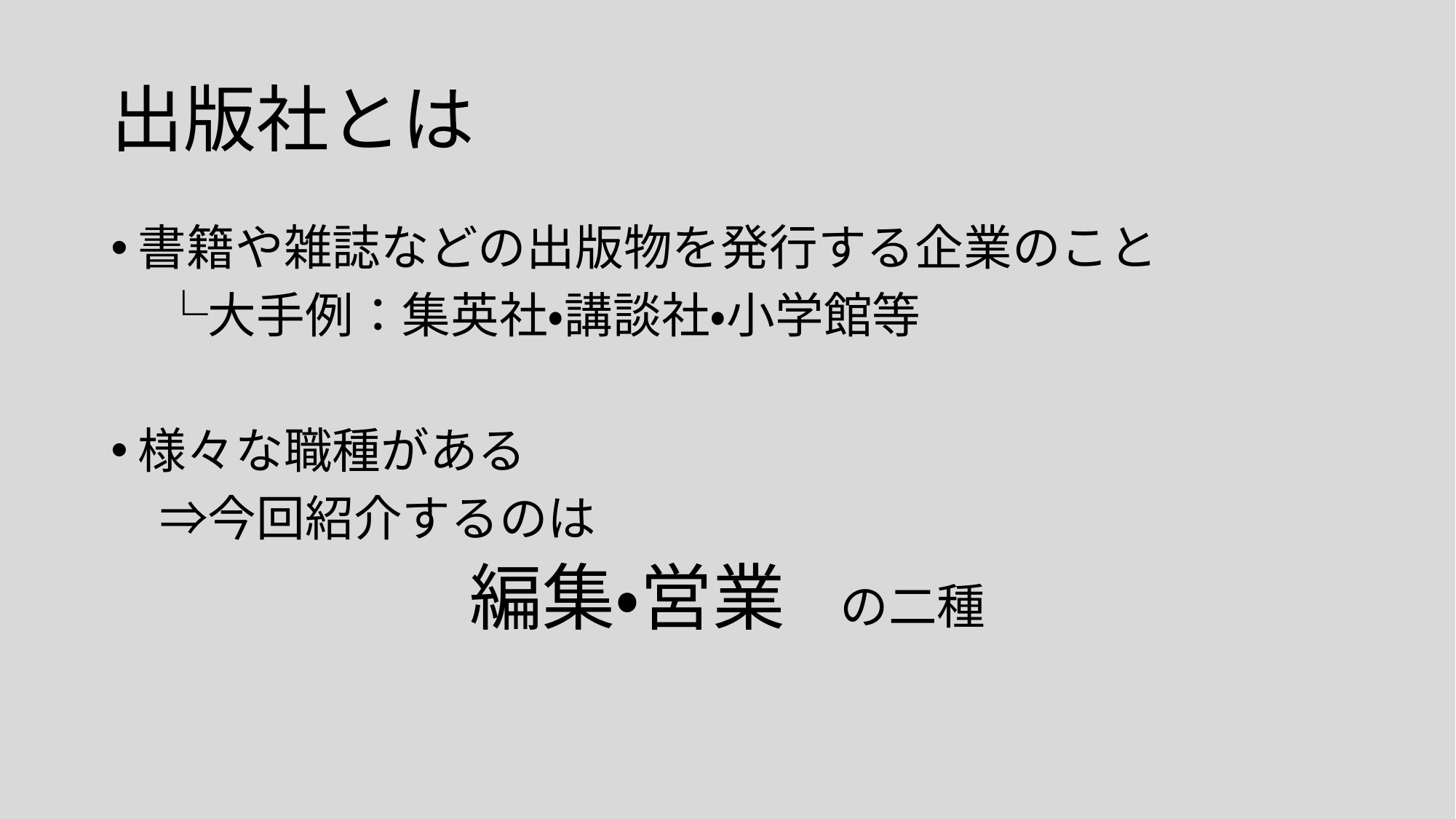

# 出版社とは
書籍や雑誌などの出版物を発行する企業のこと
　└大手例：集英社・講談社・小学館等

様々な職種がある
　⇒今回紹介するのは
編集・営業　の二種